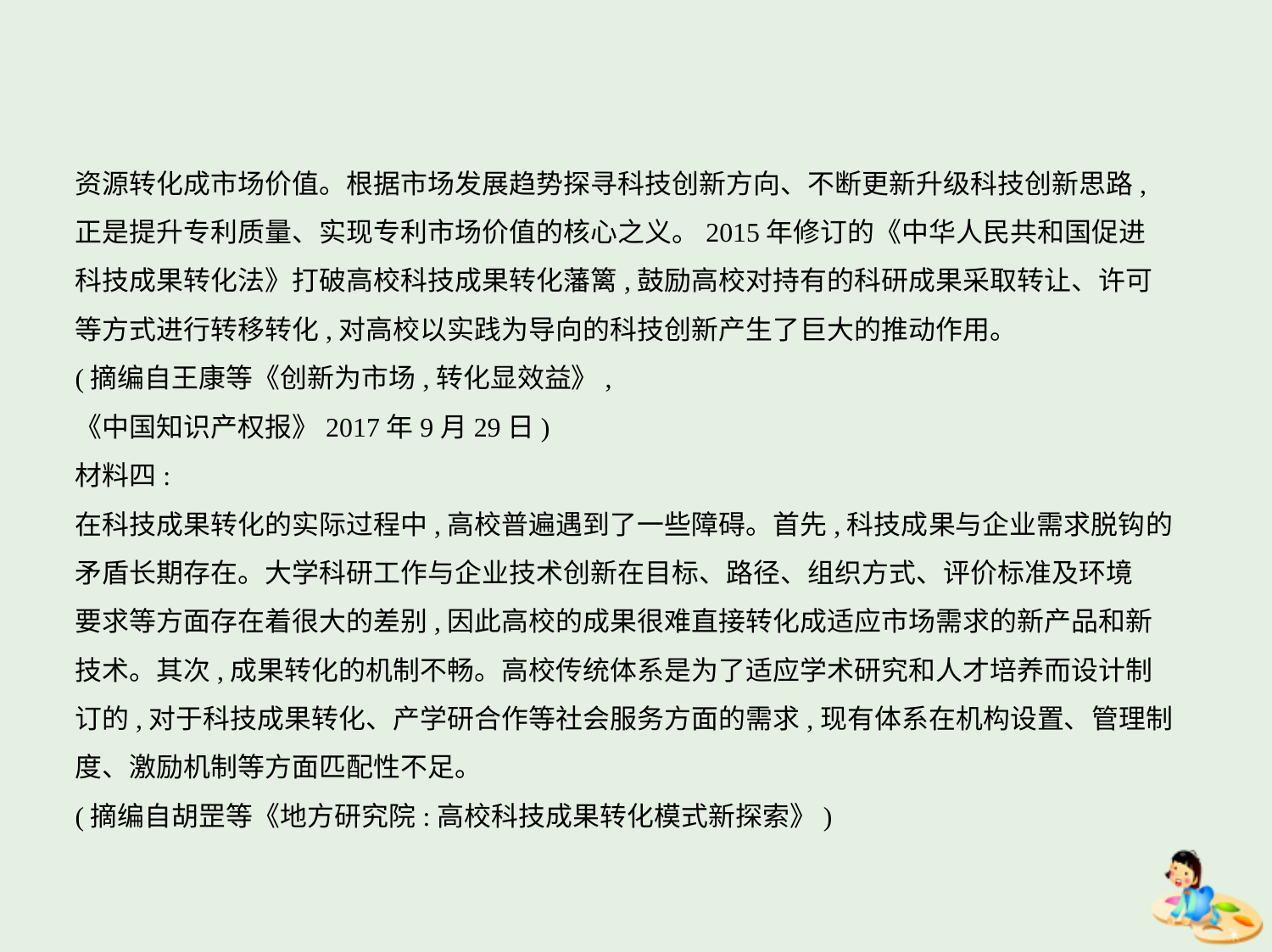

资源转化成市场价值。根据市场发展趋势探寻科技创新方向、不断更新升级科技创新思路,
正是提升专利质量、实现专利市场价值的核心之义。2015年修订的《中华人民共和国促进
科技成果转化法》打破高校科技成果转化藩篱,鼓励高校对持有的科研成果采取转让、许可
等方式进行转移转化,对高校以实践为导向的科技创新产生了巨大的推动作用。
(摘编自王康等《创新为市场,转化显效益》,
《中国知识产权报》2017年9月29日)
材料四:
在科技成果转化的实际过程中,高校普遍遇到了一些障碍。首先,科技成果与企业需求脱钩的
矛盾长期存在。大学科研工作与企业技术创新在目标、路径、组织方式、评价标准及环境
要求等方面存在着很大的差别,因此高校的成果很难直接转化成适应市场需求的新产品和新
技术。其次,成果转化的机制不畅。高校传统体系是为了适应学术研究和人才培养而设计制
订的,对于科技成果转化、产学研合作等社会服务方面的需求,现有体系在机构设置、管理制
度、激励机制等方面匹配性不足。
(摘编自胡罡等《地方研究院:高校科技成果转化模式新探索》)